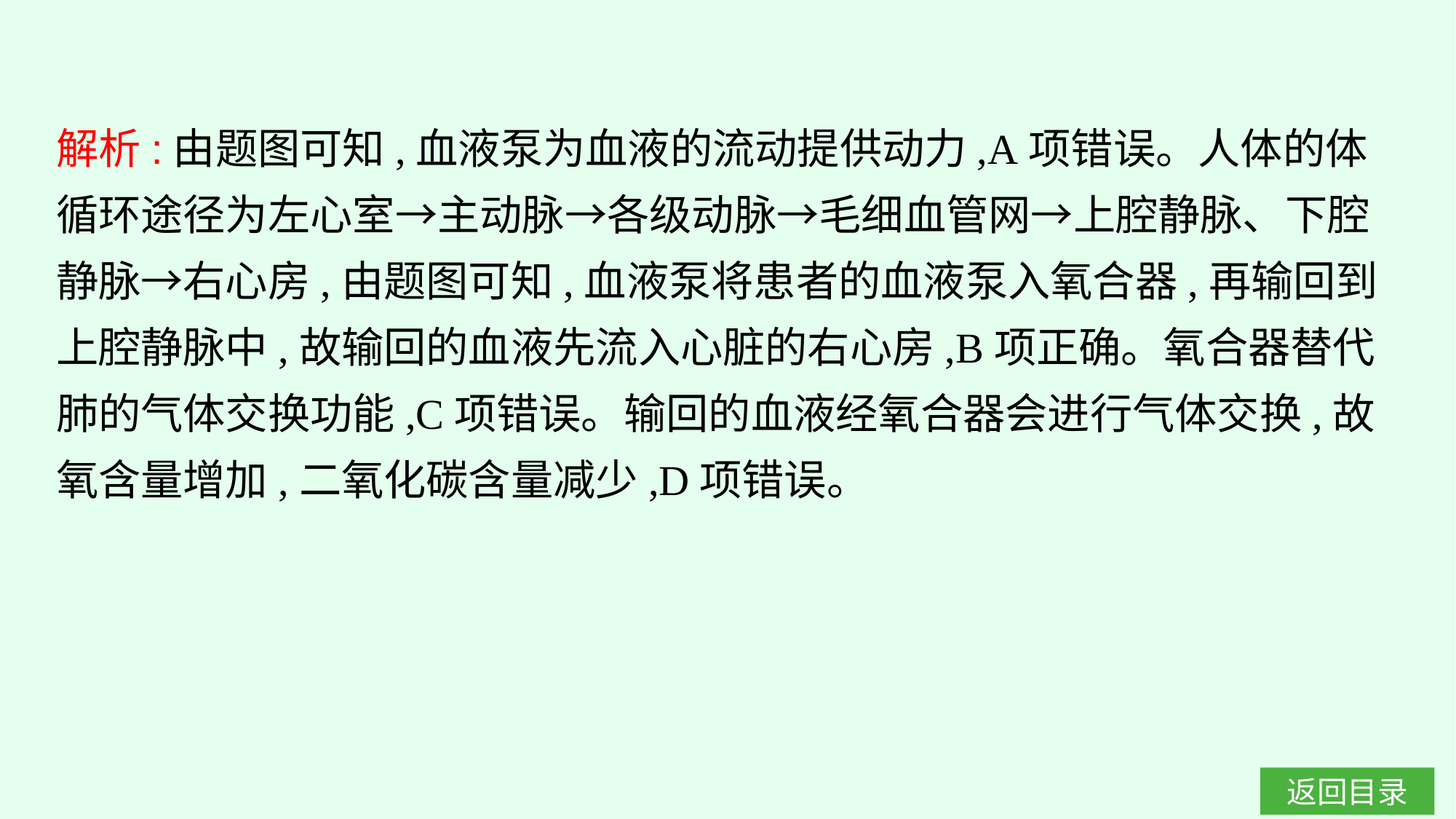

解析:由题图可知,血液泵为血液的流动提供动力,A项错误。人体的体循环途径为左心室→主动脉→各级动脉→毛细血管网→上腔静脉、下腔静脉→右心房,由题图可知,血液泵将患者的血液泵入氧合器,再输回到上腔静脉中,故输回的血液先流入心脏的右心房,B项正确。氧合器替代肺的气体交换功能,C项错误。输回的血液经氧合器会进行气体交换,故氧含量增加,二氧化碳含量减少,D项错误。